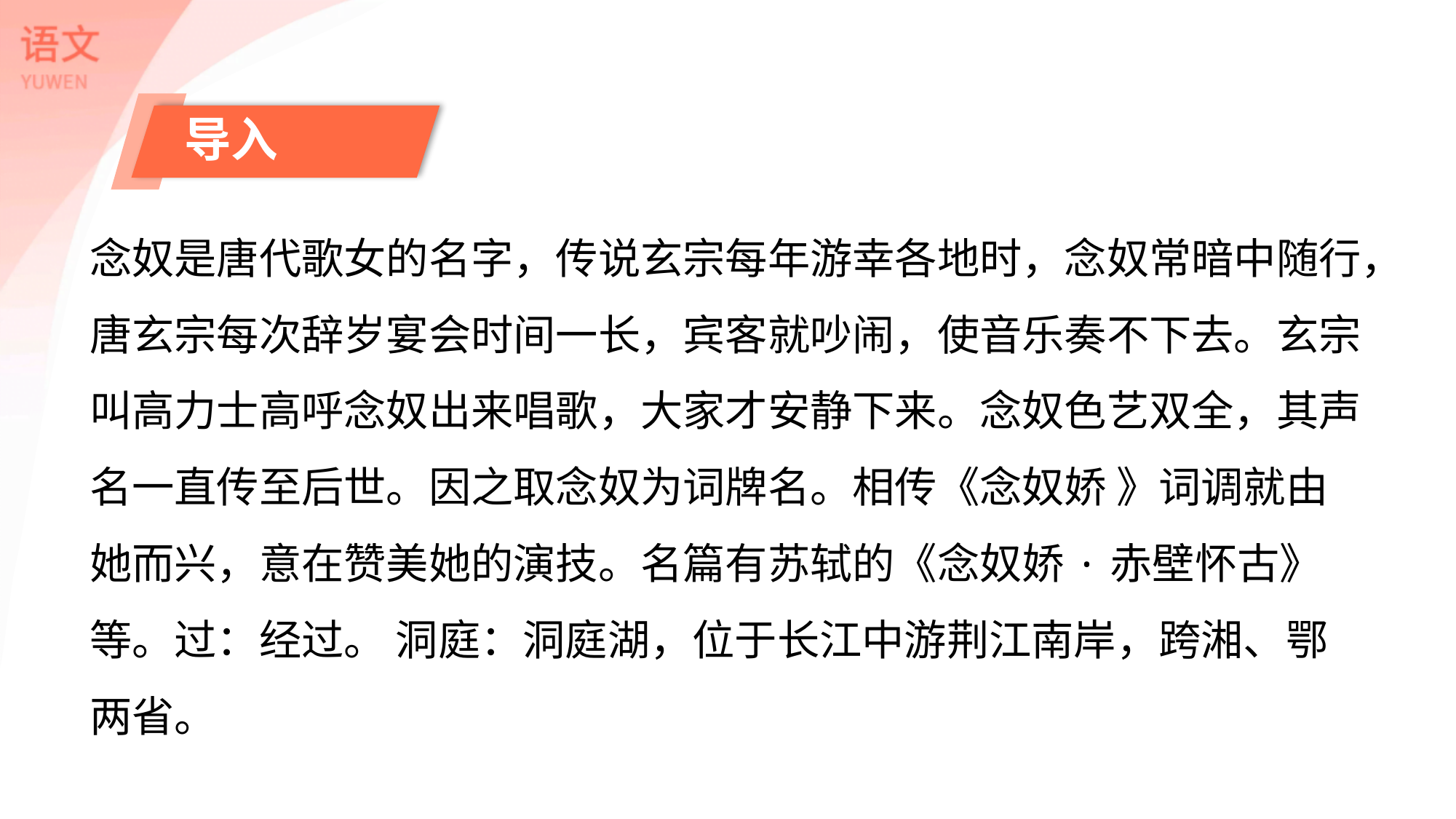

导入
念奴是唐代歌女的名字，传说玄宗每年游幸各地时，念奴常暗中随行，唐玄宗每次辞岁宴会时间一长，宾客就吵闹，使音乐奏不下去。玄宗叫高力士高呼念奴出来唱歌，大家才安静下来。念奴色艺双全，其声名一直传至后世。因之取念奴为词牌名。相传《念奴娇 》词调就由她而兴，意在赞美她的演技。名篇有苏轼的《念奴娇·赤壁怀古》等。过：经过。 洞庭：洞庭湖，位于长江中游荆江南岸，跨湘、鄂两省。